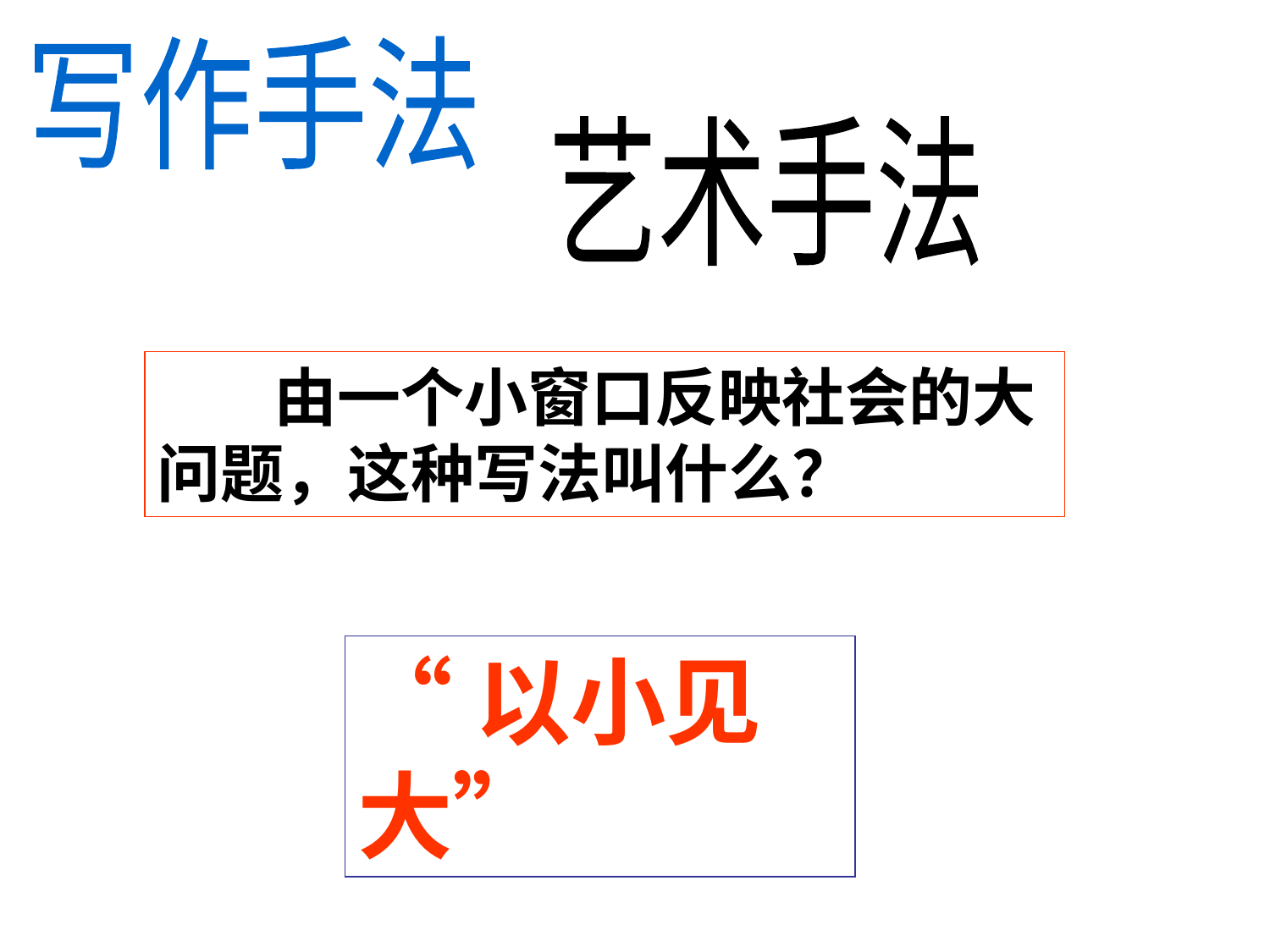

写作手法
艺术手法
        由一个小窗口反映社会的大问题，这种写法叫什么？
“以小见大”